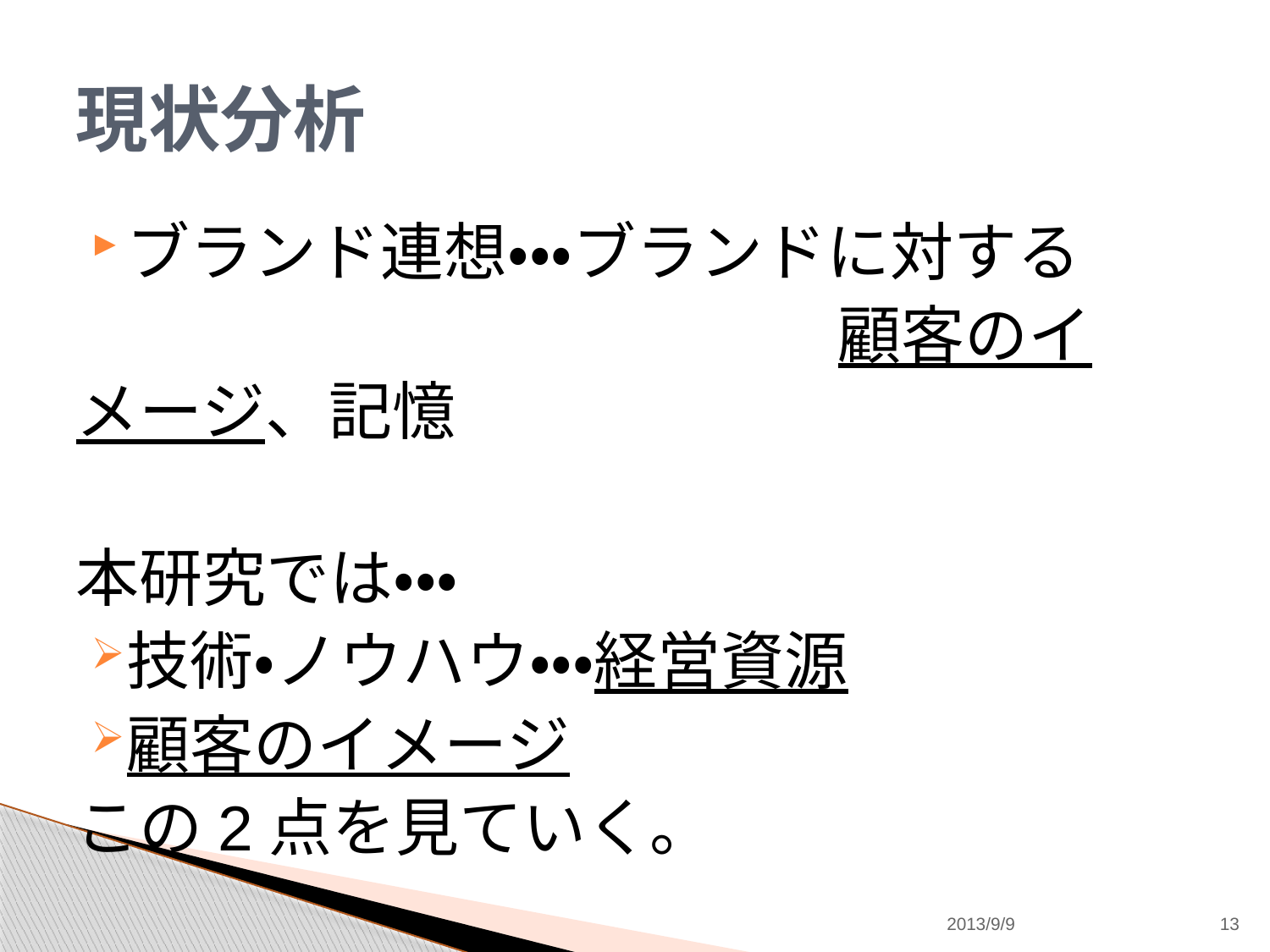

# 現状分析
ブランド連想・・・ブランドに対する
　　　　　　　　　　　　顧客のイメージ、記憶

本研究では・・・
技術・ノウハウ・・・経営資源
顧客のイメージ
この2点を見ていく。

2013/9/9
13